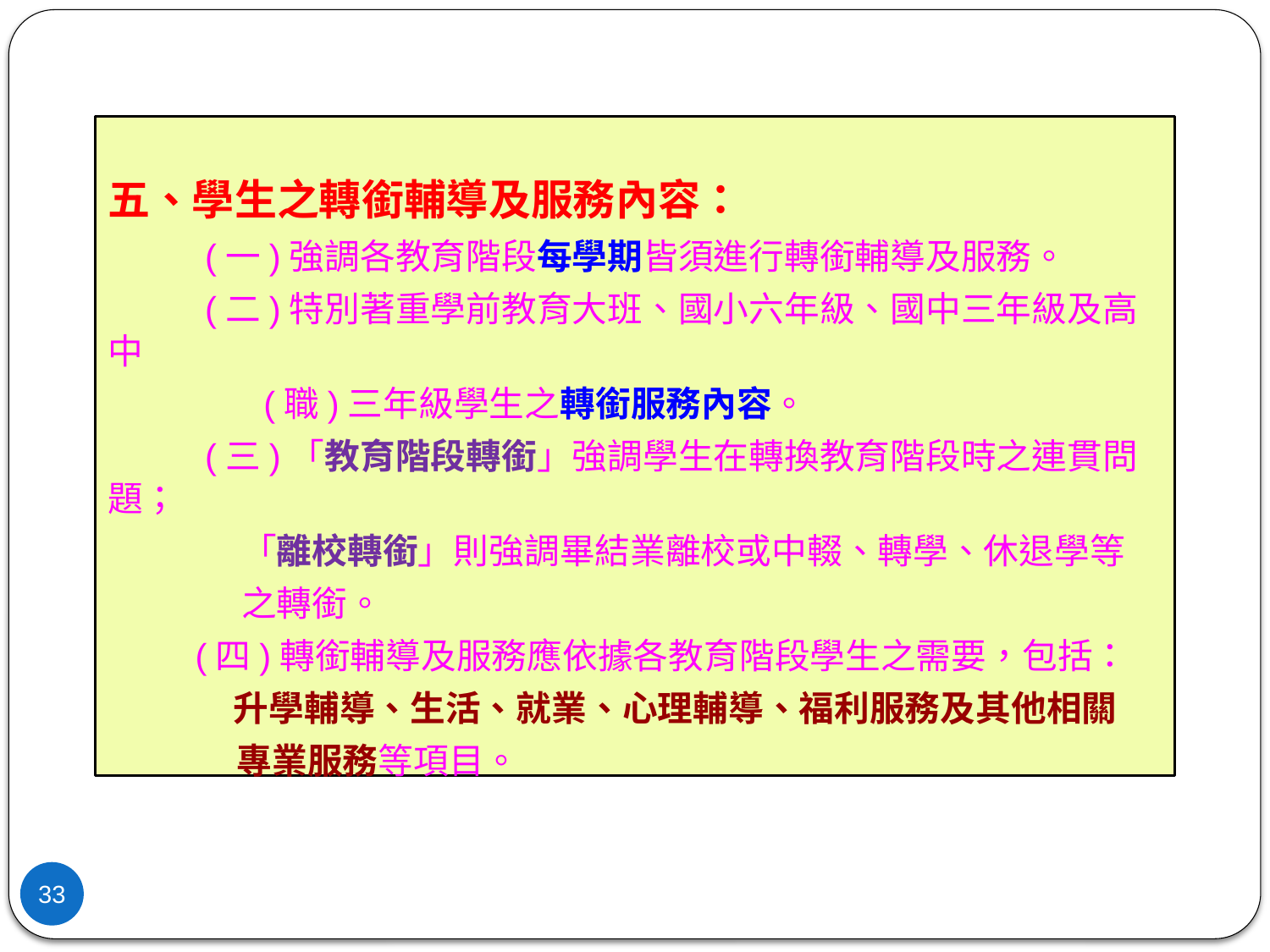

五、學生之轉銜輔導及服務內容：
          (一)強調各教育階段每學期皆須進行轉銜輔導及服務。
          (二)特別著重學前教育大班、國小六年級、國中三年級及高中
                (職)三年級學生之轉銜服務內容。
          (三)「教育階段轉銜」強調學生在轉換教育階段時之連貫問題；
                「離校轉銜」則強調畢結業離校或中輟、轉學、休退學等
                之轉銜。
         (四)轉銜輔導及服務應依據各教育階段學生之需要，包括：
               升學輔導、生活、就業、心理輔導、福利服務及其他相關
               專業服務等項目。

33